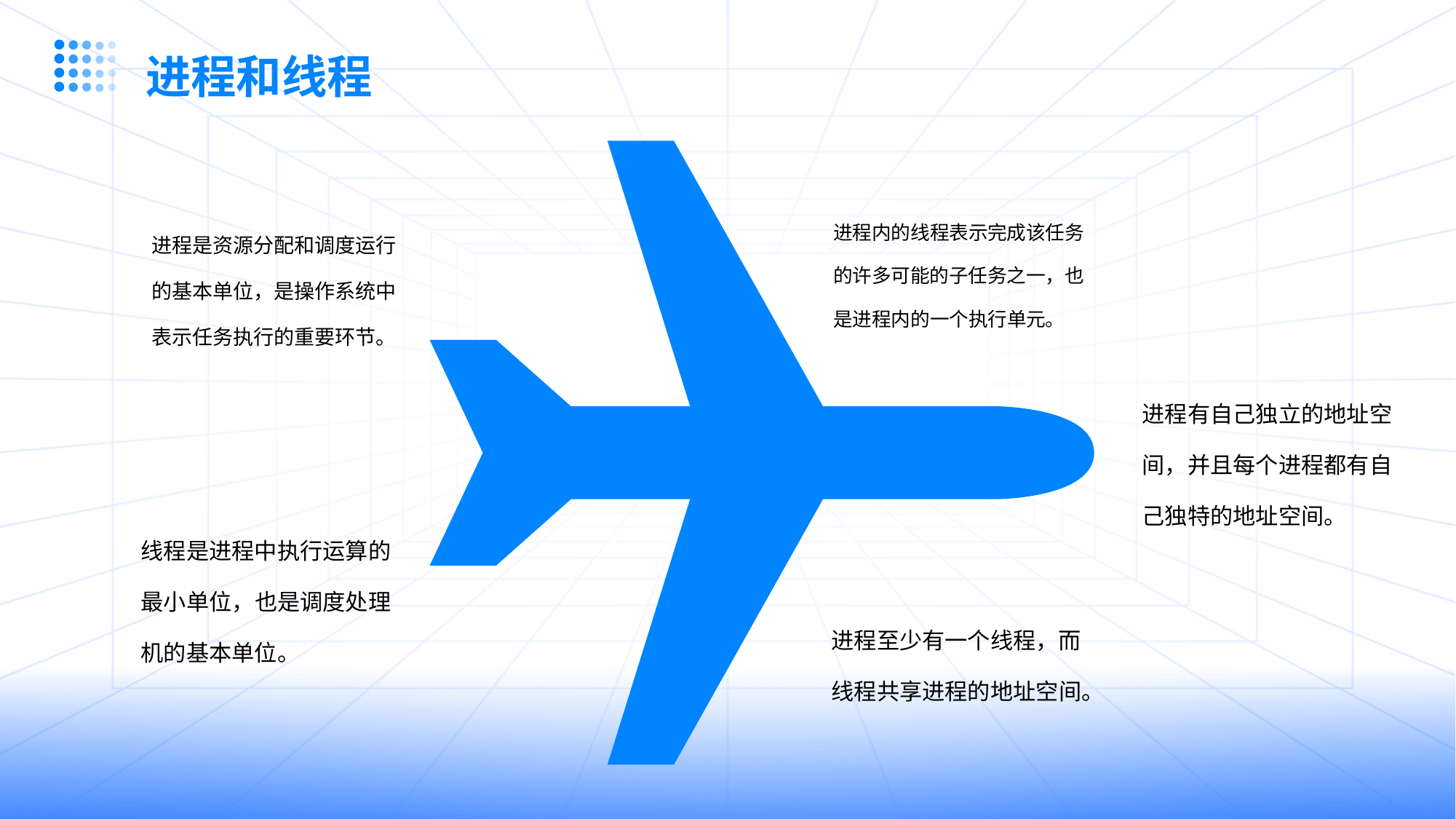

进程和线程

进程内的线程表示完成该任务的许多可能的子任务之一，也是进程内的一个执行单元。
进程是资源分配和调度运行的基本单位，是操作系统中表示任务执行的重要环节。
进程有自己独立的地址空间，并且每个进程都有自己独特的地址空间。
线程是进程中执行运算的最小单位，也是调度处理机的基本单位。
进程至少有一个线程，而线程共享进程的地址空间。